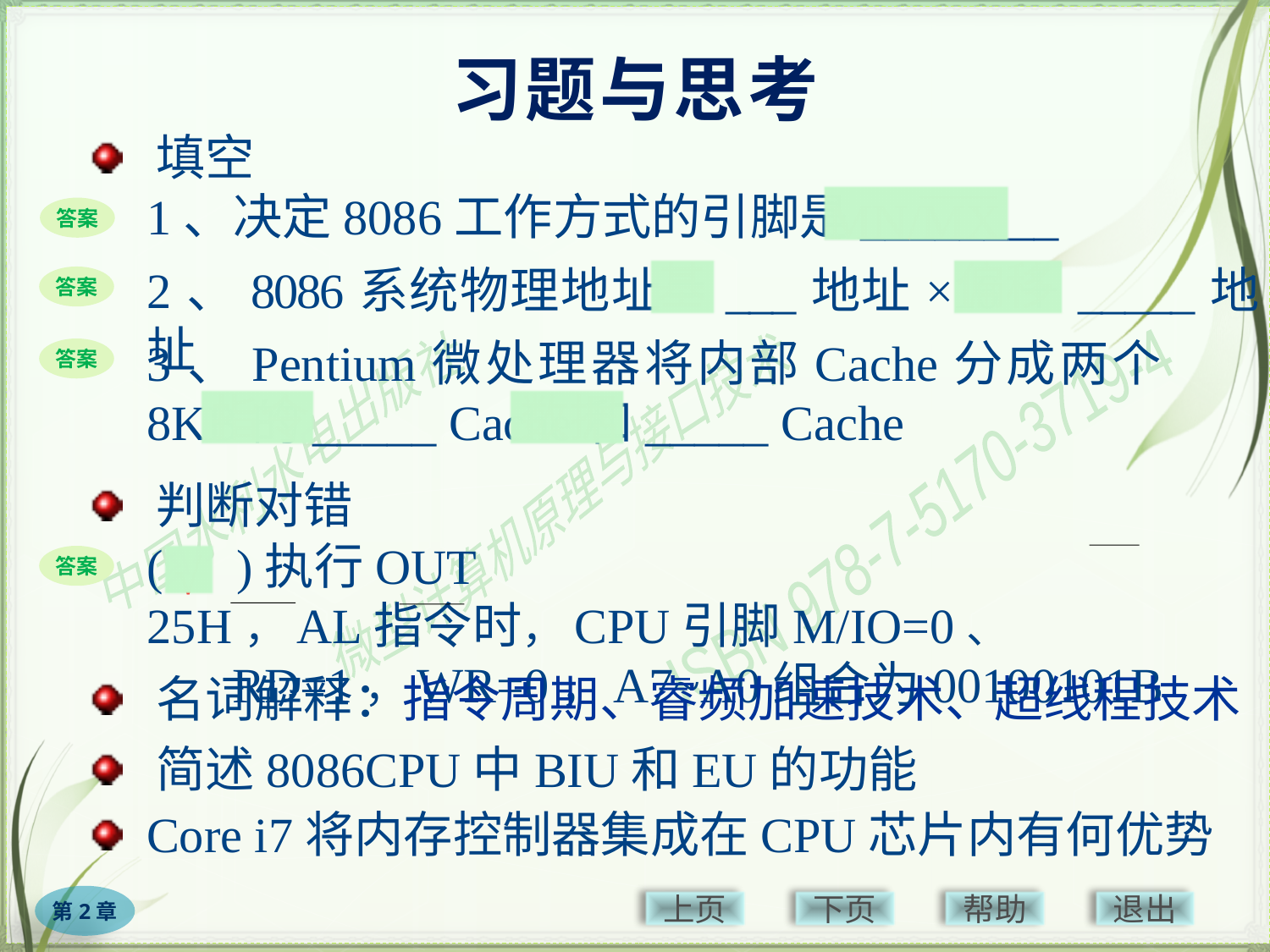

# 习题与思考
  填空
1、决定8086工作方式的引脚是________
MN/MX

答案
偏移
基
2、8086系统物理地址＝___地址×16＋_____地址

答案
3、Pentium微处理器将内部Cache分成两个8KB的_____ Cache和_____ Cache
答案
指令
数据

  判断对错
(　)执行OUT  25H，AL指令时，CPU引脚M/IO=0、
RD=1，WR=0，A7~A0组合为00100101B

√

答案
  名词解释：指令周期、睿频加速技术、超线程技术
  简述8086CPU中BIU和EU的功能
  Core i7将内存控制器集成在CPU芯片内有何优势